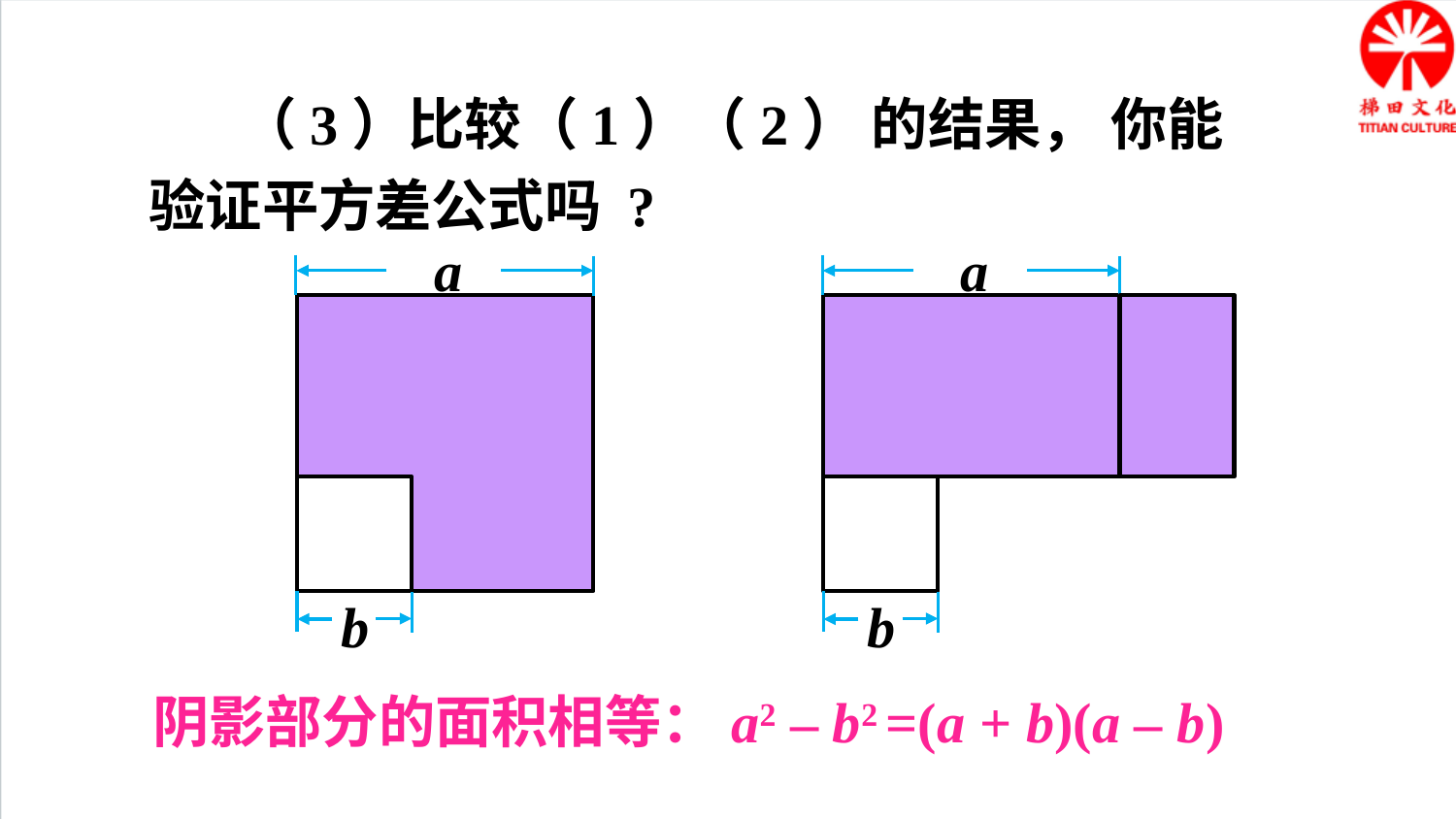

（3）比较（1）（2） 的结果， 你能验证平方差公式吗 ?
a
a

b
b
阴影部分的面积相等：a2 – b2 =(a + b)(a – b)